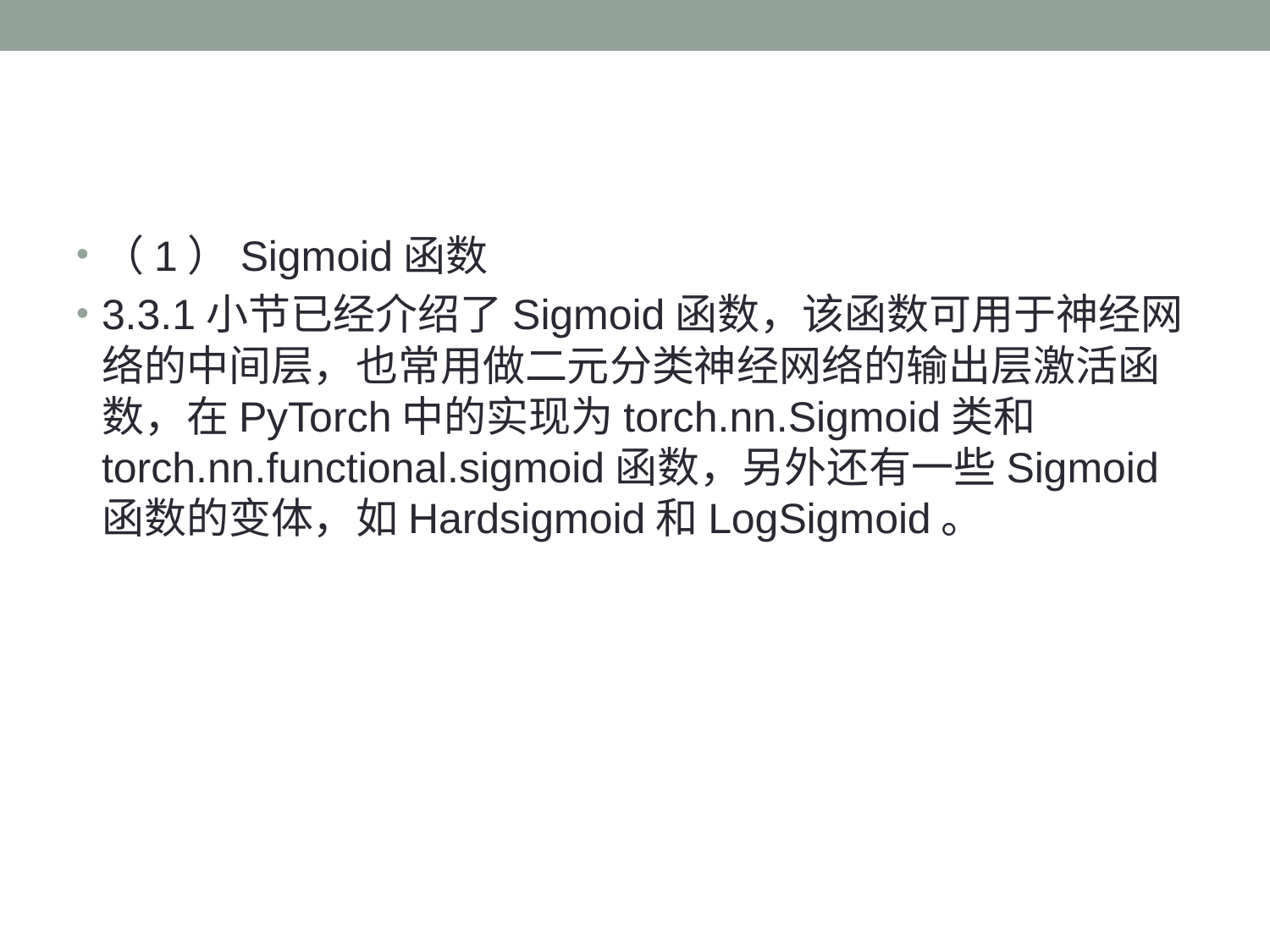

（1）Sigmoid函数
3.3.1小节已经介绍了Sigmoid函数，该函数可用于神经网络的中间层，也常用做二元分类神经网络的输出层激活函数，在PyTorch中的实现为torch.nn.Sigmoid类和torch.nn.functional.sigmoid函数，另外还有一些Sigmoid函数的变体，如Hardsigmoid和LogSigmoid。